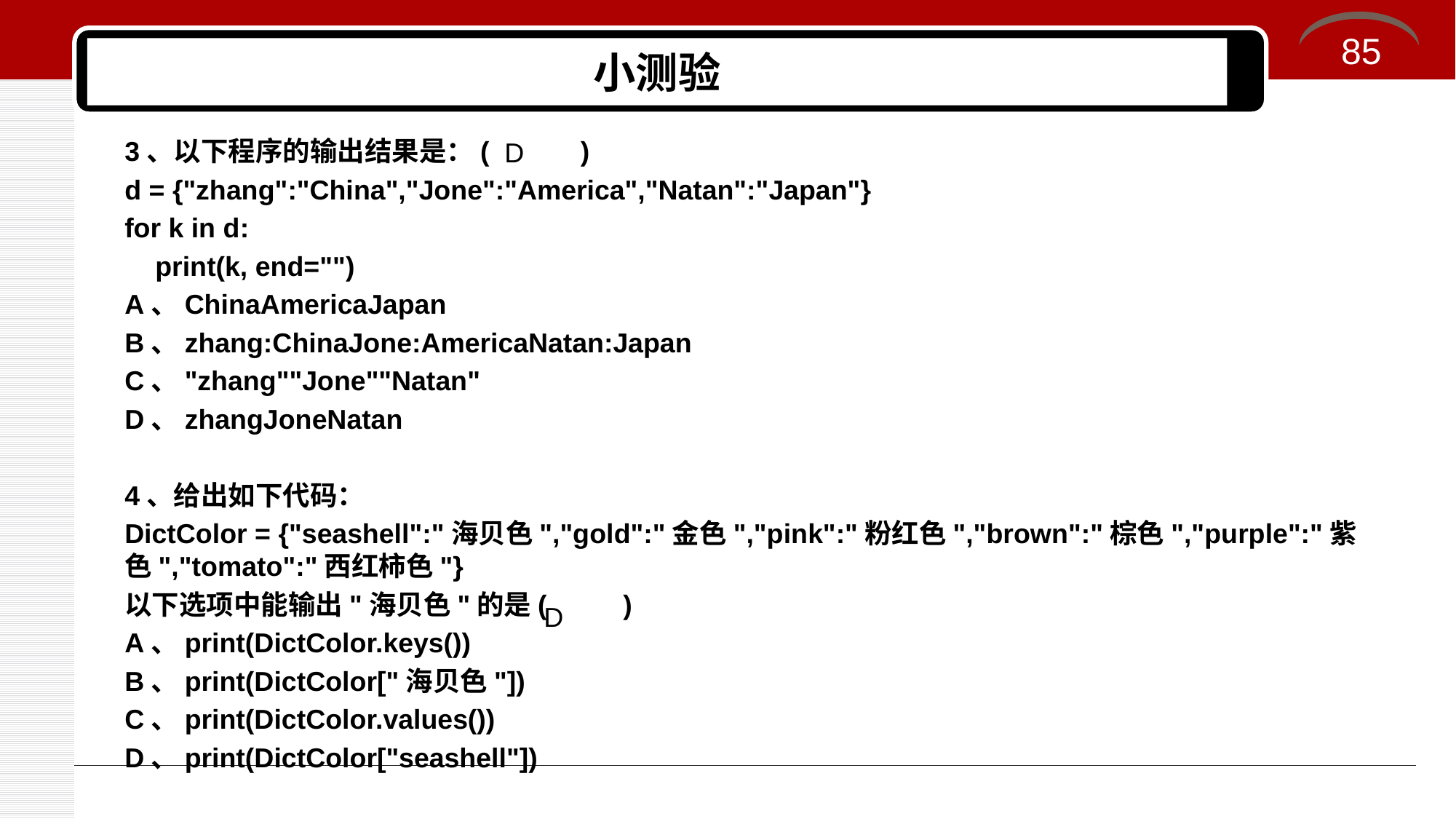

85
# 小测验
3、以下程序的输出结果是：(            )
d = {"zhang":"China","Jone":"America","Natan":"Japan"}
for k in d:
    print(k, end="")
A、ChinaAmericaJapan
B、zhang:ChinaJone:AmericaNatan:Japan
C、"zhang""Jone""Natan"
D、zhangJoneNatan

4、给出如下代码：
DictColor = {"seashell":"海贝色","gold":"金色","pink":"粉红色","brown":"棕色","purple":"紫色","tomato":"西红柿色"}
以下选项中能输出"海贝色"的是(          )
A、print(DictColor.keys())
B、print(DictColor["海贝色"])
C、print(DictColor.values())
D、print(DictColor["seashell"])

D
D